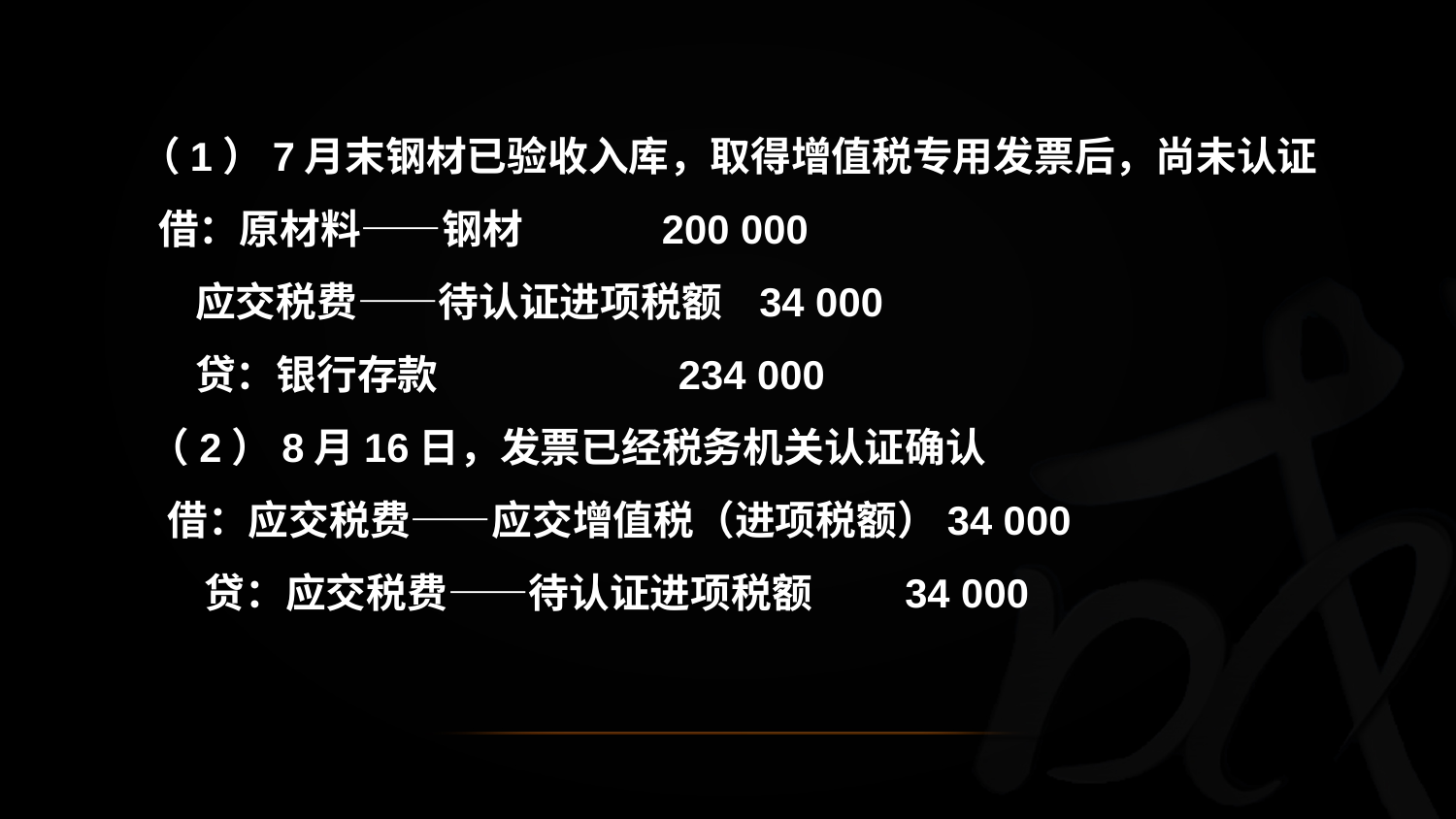

（1）7月末钢材已验收入库，取得增值税专用发票后，尚未认证
    借：原材料——钢材              200 000
        应交税费——待认证进项税额   34 000
        贷：银行存款                         234 000
   （2）8月16日，发票已经税务机关认证确认
     借：应交税费——应交增值税（进项税额）34 000
         贷：应交税费——待认证进项税额         34 000